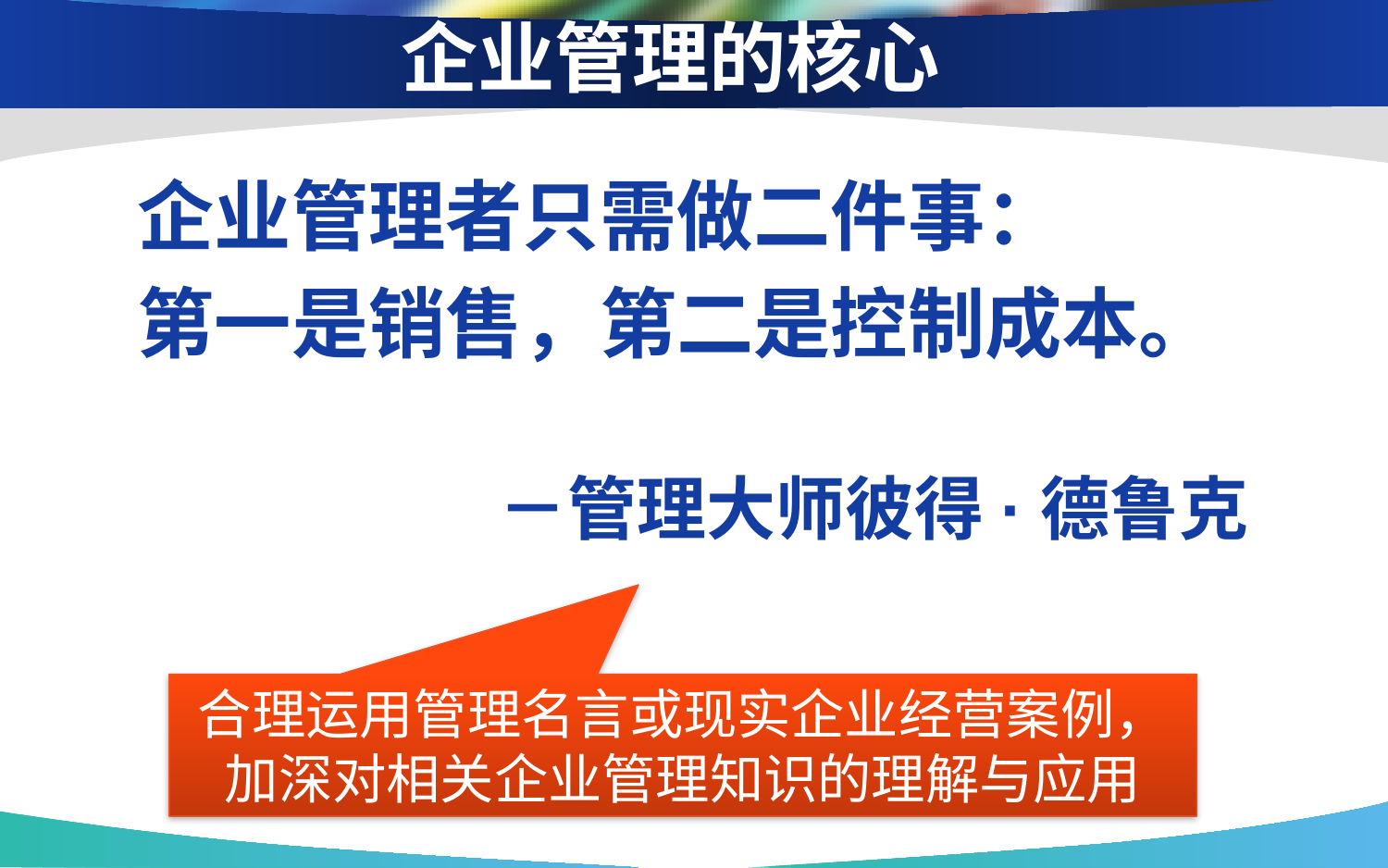

# 企业管理的核心
企业管理者只需做二件事：
第一是销售，第二是控制成本。

       －管理大师彼得·德鲁克
合理运用管理名言或现实企业经营案例，
加深对相关企业管理知识的理解与应用